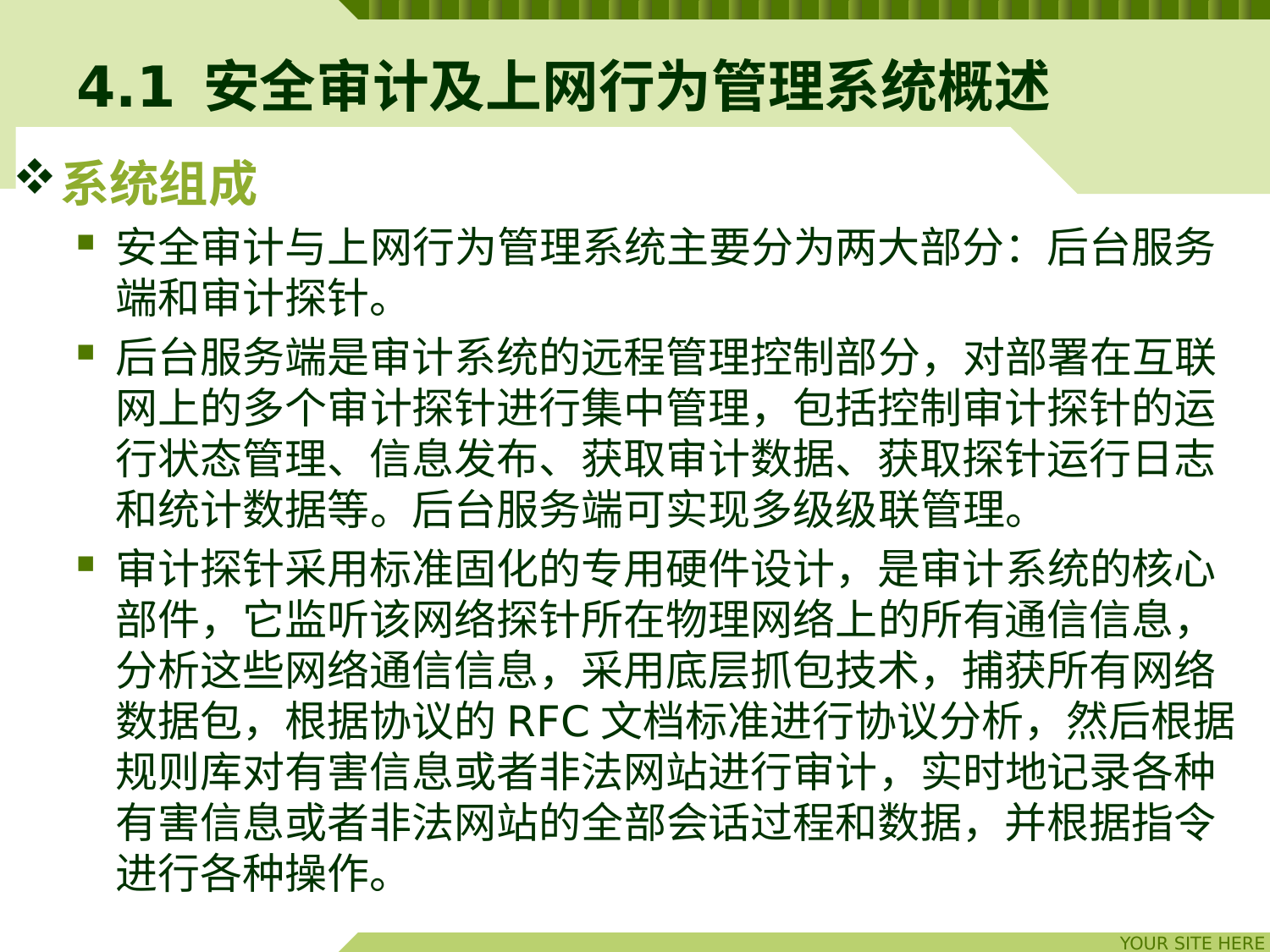

# 4.1	安全审计及上网行为管理系统概述
系统组成
安全审计与上网行为管理系统主要分为两大部分：后台服务端和审计探针。
后台服务端是审计系统的远程管理控制部分，对部署在互联网上的多个审计探针进行集中管理，包括控制审计探针的运行状态管理、信息发布、获取审计数据、获取探针运行日志和统计数据等。后台服务端可实现多级级联管理。
审计探针采用标准固化的专用硬件设计，是审计系统的核心部件，它监听该网络探针所在物理网络上的所有通信信息，分析这些网络通信信息，采用底层抓包技术，捕获所有网络数据包，根据协议的RFC文档标准进行协议分析，然后根据规则库对有害信息或者非法网站进行审计，实时地记录各种有害信息或者非法网站的全部会话过程和数据，并根据指令进行各种操作。